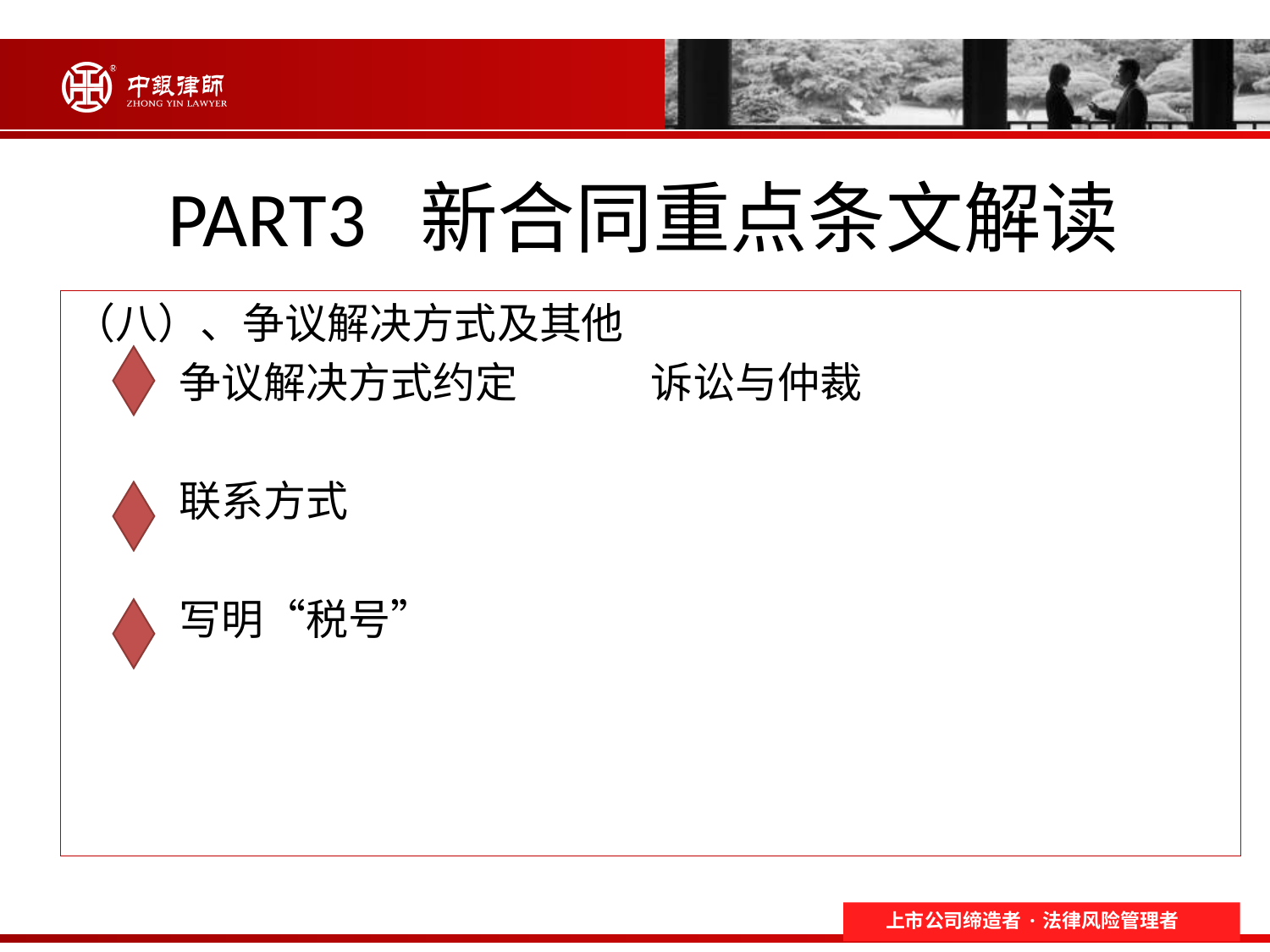

# PART3  新合同重点条文解读
（八）、争议解决方式及其他
          争议解决方式约定              诉讼与仲裁

          联系方式

          写明“税号”